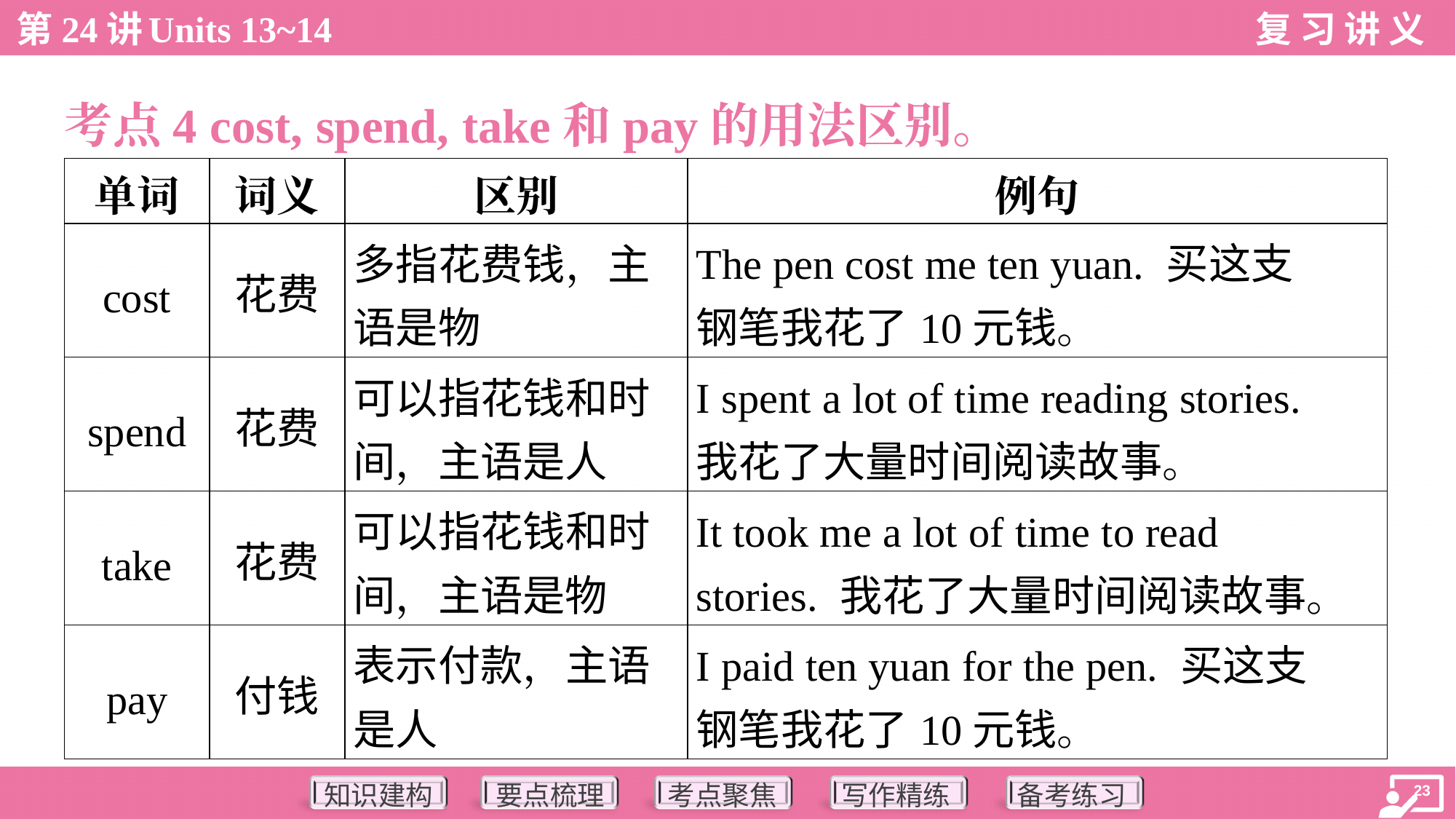

考点4 cost, spend, take和pay的用法区别。
| 单词 | 词义 | 区别 | 例句 |
| --- | --- | --- | --- |
| cost | 花费 | 多指花费钱，主 语是物 | The pen cost me ten yuan. 买这支 钢笔我花了10元钱。 |
| spend | 花费 | 可以指花钱和时 间，主语是人 | I spent a lot of time reading stories. 我花了大量时间阅读故事。 |
| take | 花费 | 可以指花钱和时 间，主语是物 | It took me a lot of time to read stories. 我花了大量时间阅读故事。 |
| pay | 付钱 | 表示付款，主语 是人 | I paid ten yuan for the pen. 买这支 钢笔我花了10元钱。 |